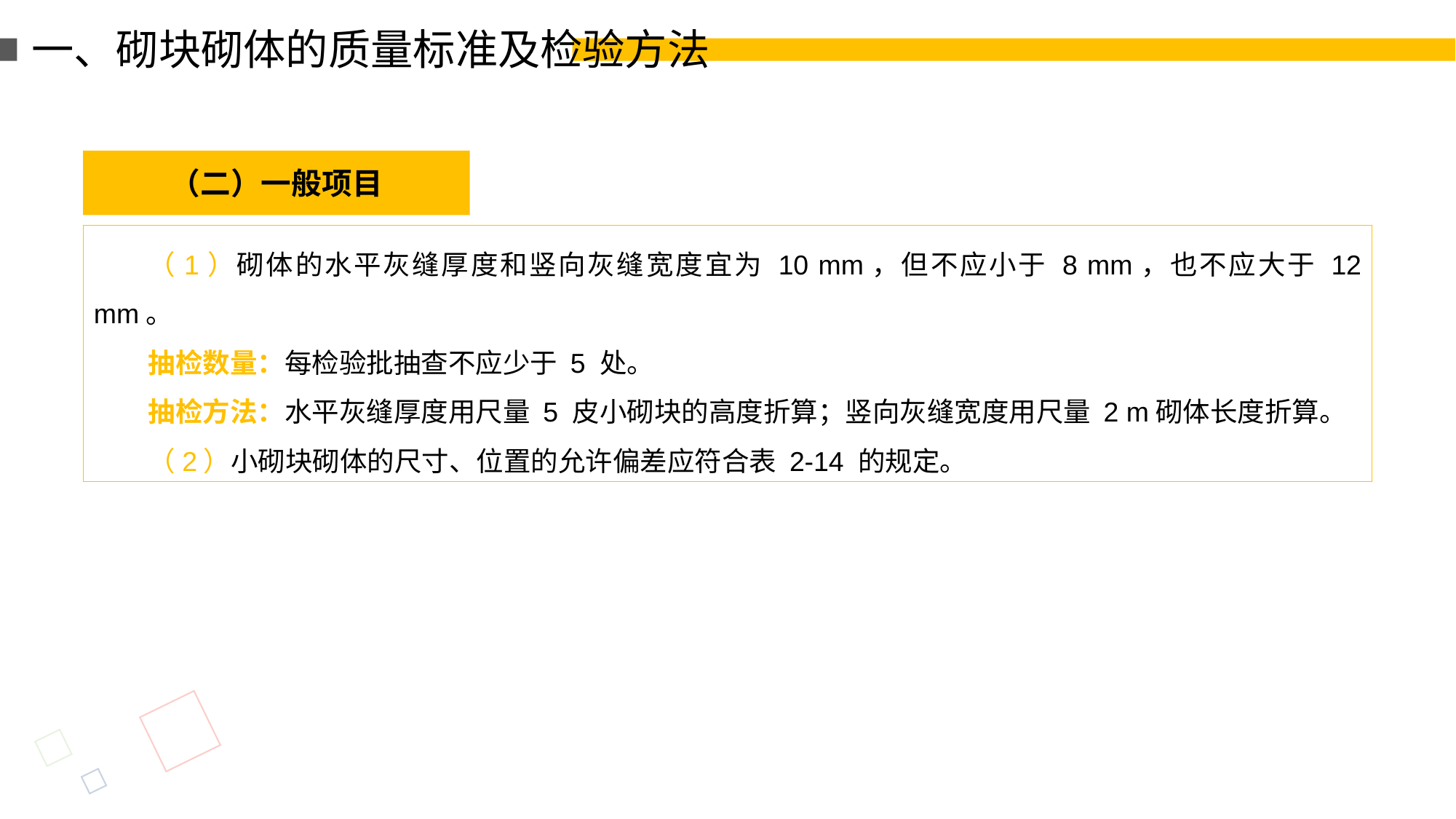

一、砌块砌体的质量标准及检验方法
（二）一般项目
（1）砌体的水平灰缝厚度和竖向灰缝宽度宜为 10 mm，但不应小于 8 mm，也不应大于 12 mm。
抽检数量：每检验批抽查不应少于 5 处。
抽检方法：水平灰缝厚度用尺量 5 皮小砌块的高度折算；竖向灰缝宽度用尺量 2 m砌体长度折算。
（2）小砌块砌体的尺寸、位置的允许偏差应符合表 2-14 的规定。